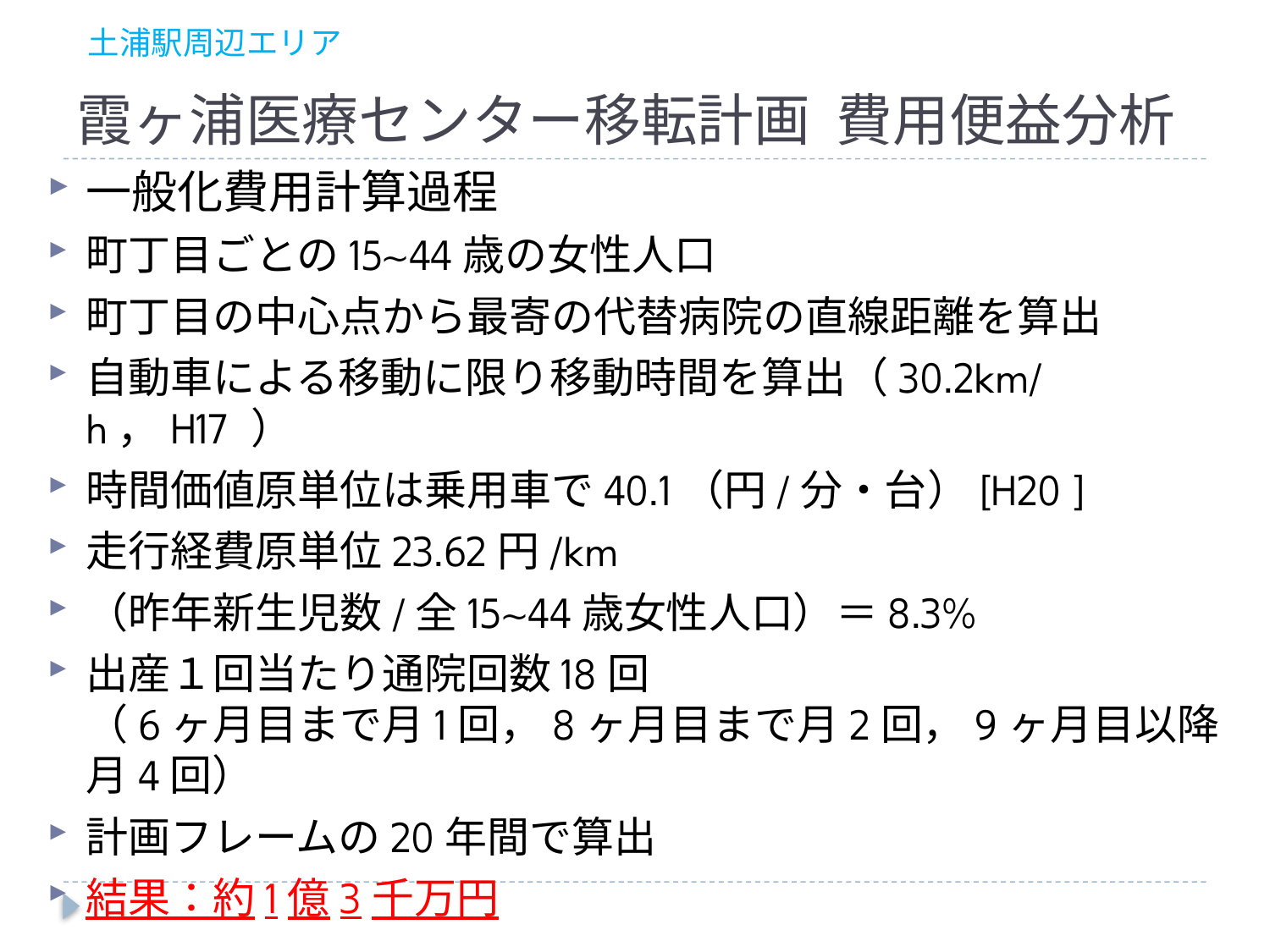

土浦駅周辺エリア
# 霞ヶ浦医療センター移転計画  費用便益分析
一般化費用計算過程
町丁目ごとの15~44歳の女性人口
町丁目の中心点から最寄の代替病院の直線距離を算出
自動車による移動に限り移動時間を算出（30.2km/h，H17 ）
時間価値原単位は乗用車で40.1（円/分・台）[H20 ]
走行経費原単位23.62円/km
（昨年新生児数/全15~44歳女性人口）＝8.3%
出産１回当たり通院回数18回
（6ヶ月目まで月1回，8ヶ月目まで月2回，9ヶ月目以降月4回）
計画フレームの20年間で算出
結果：約1億3千万円